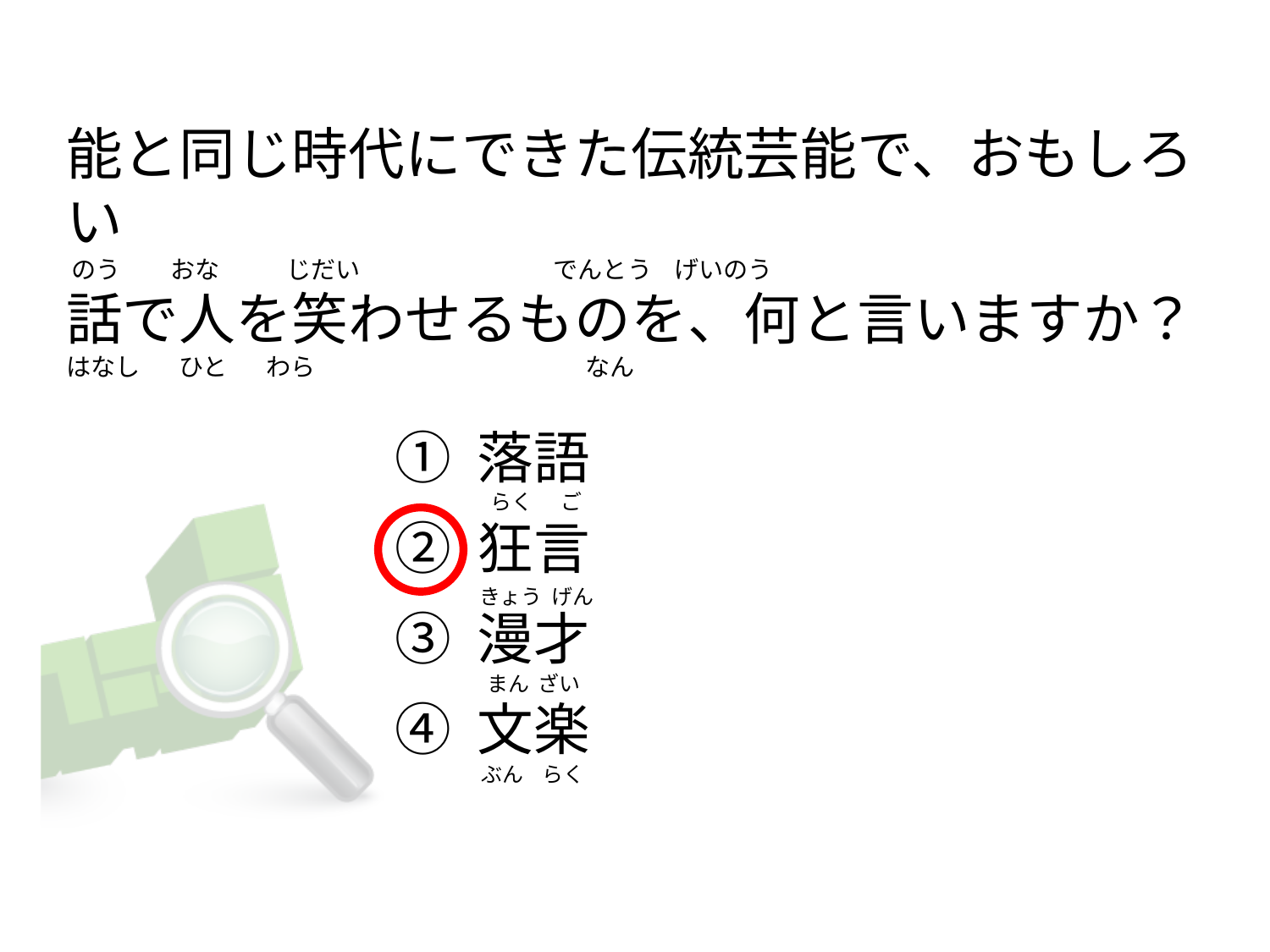

# 能と同じ時代にできた伝統芸能で、おもしろい  のう         おな            じだい                                   でんとう    げいのう 話で人を笑わせるものを、何と言いますか？ はなし       ひと       わら                                                 なん
① 落語
② 狂言
③ 漫才
④ 文楽
 らく      ご

きょう  げん
    まん  ざい
 ぶん    らく